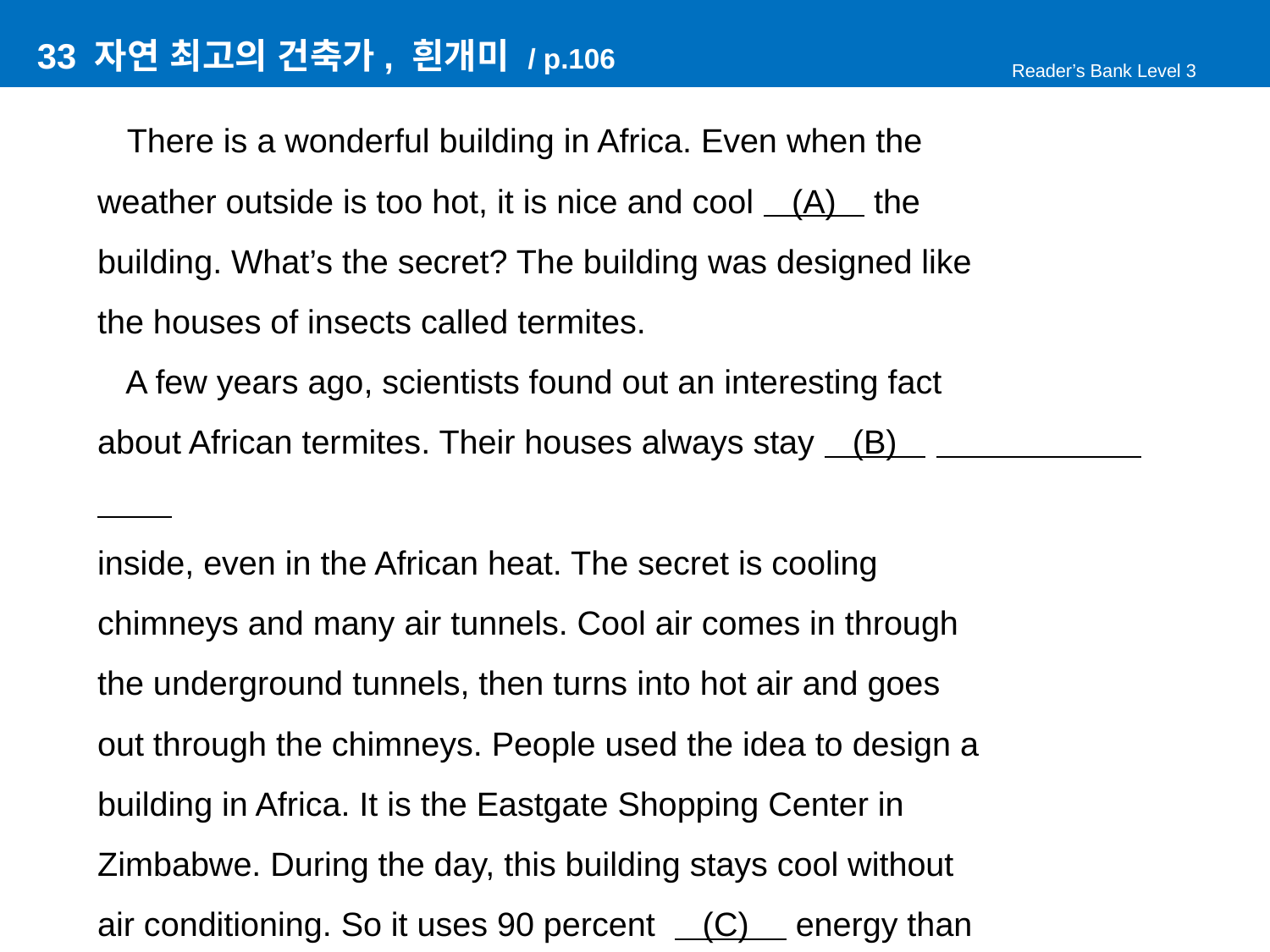

# 33 자연 최고의 건축가, 흰개미 / p.106
Reader’s Bank Level 3

   There is a wonderful building in Africa. Even when the
weather outside is too hot, it is nice and cool    (A)    the
building. What’s the secret? The building was designed like
the houses of insects called termites.
   A few years ago, scientists found out an interesting fact
about African termites. Their houses always stay    (B)   (
inside, even in the African heat. The secret is cooling
chimneys and many air tunnels. Cool air comes in through
the underground tunnels, then turns into hot air and goes
out through the chimneys. People used the idea to design a
building in Africa. It is the Eastgate Shopping Center in
Zimbabwe. During the day, this building stays cool without
air conditioning. So it uses 90 percent     (C)     energy than
other buildings!